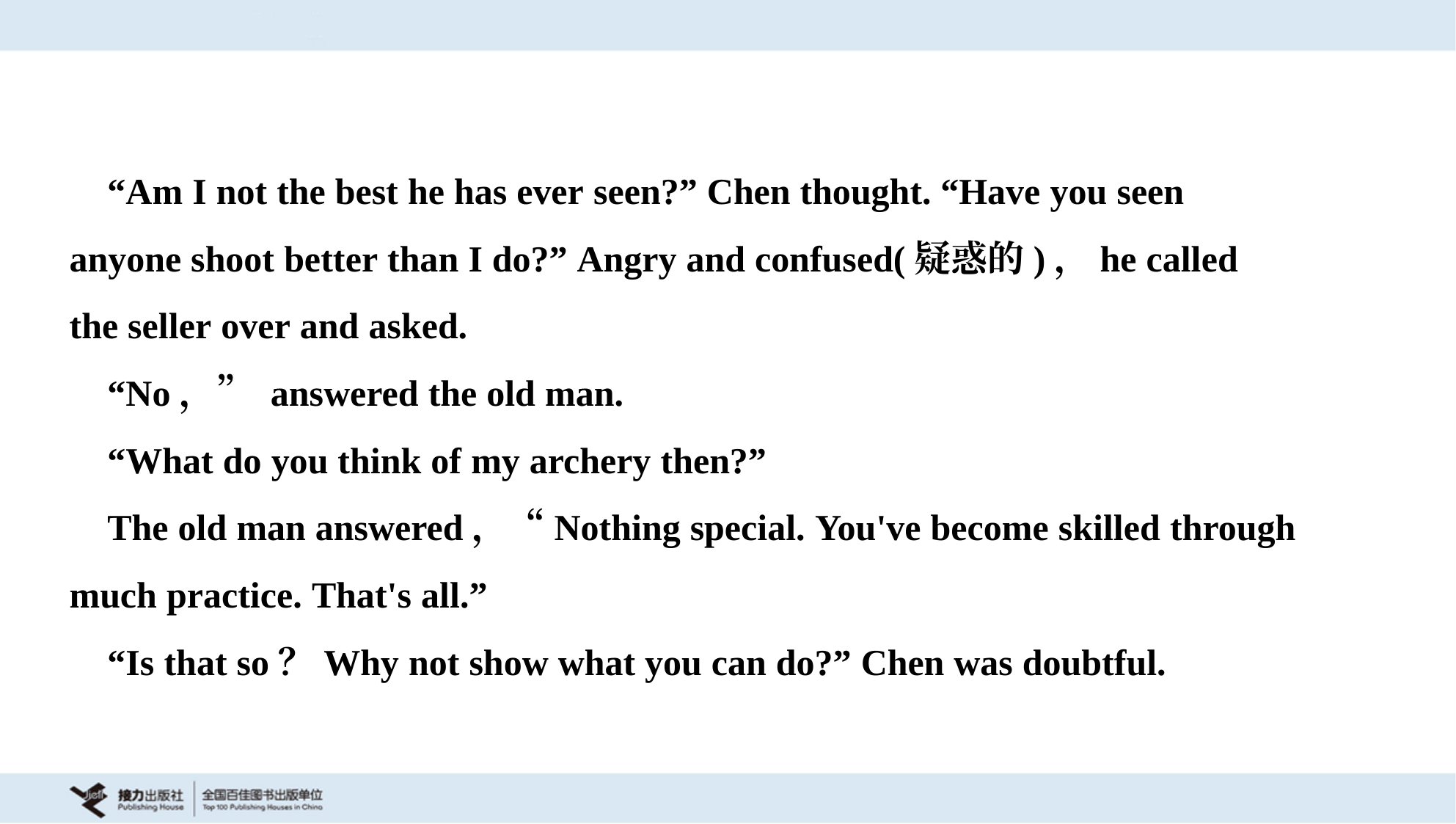

“Am I not the best he has ever seen?” Chen thought. “Have you seen
anyone shoot better than I do?” Angry and confused(疑惑的)，he called
the seller over and asked.
    “No，” answered the old man.
    “What do you think of my archery then?”
    The old man answered，“Nothing special. You've become skilled through
much practice. That's all.”
    “Is that so？Why not show what you can do?” Chen was doubtful.